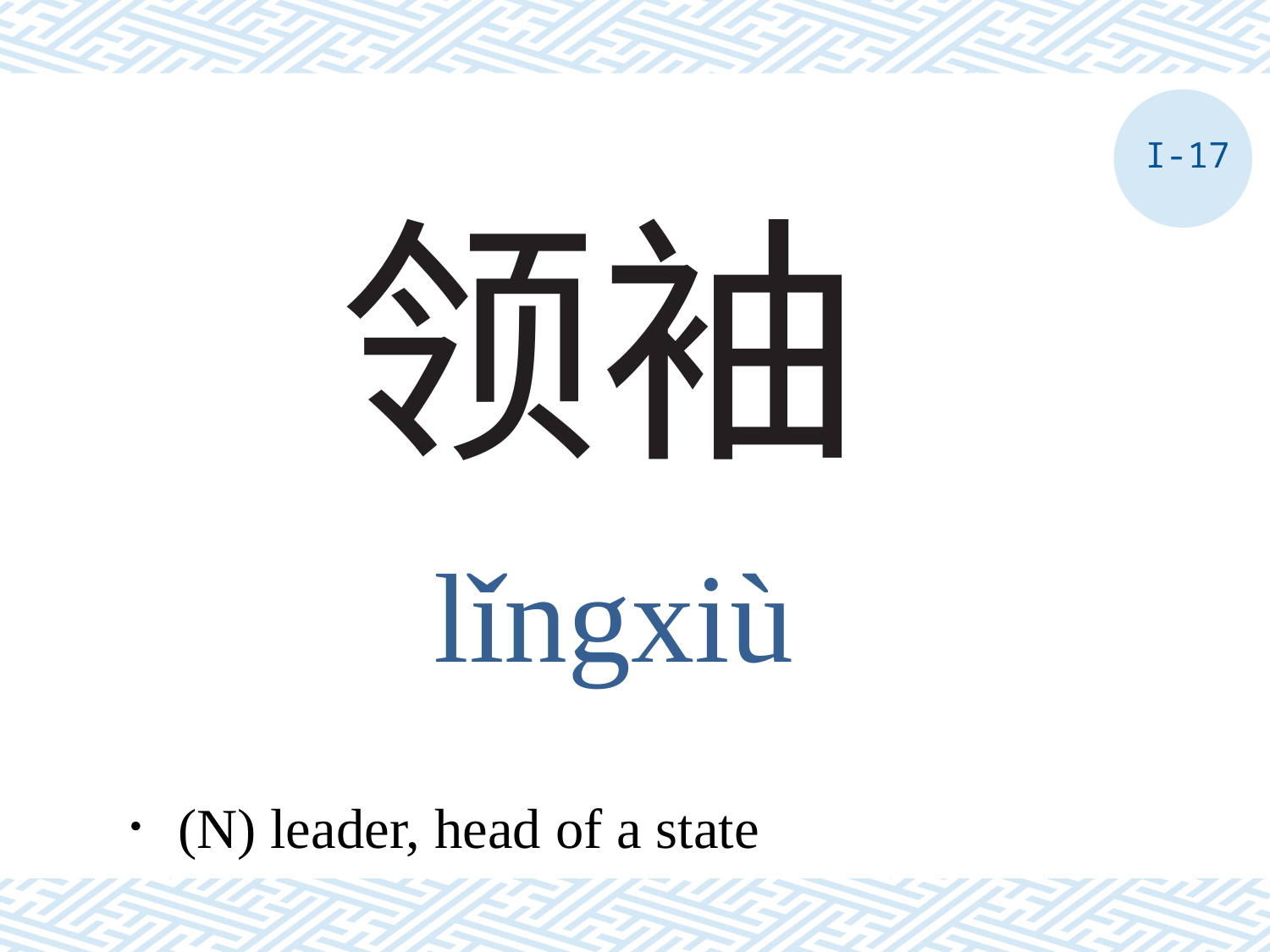

I-17

# 领袖
lǐngxiù
．(N) leader, head of a state